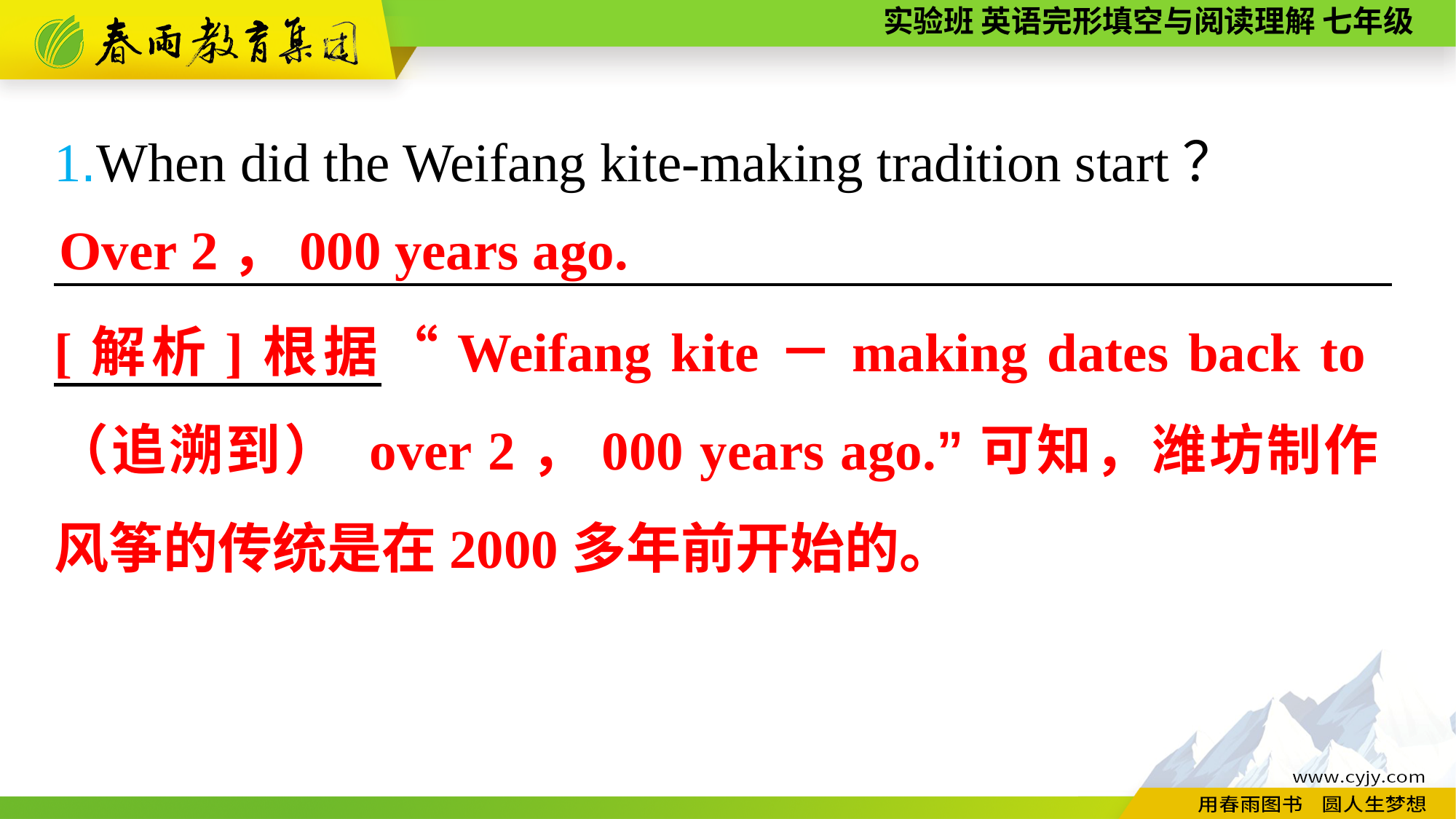

1.When did the Weifang kite-making tradition start？
_________________________________________________
Over 2，000 years ago.
[解析]根据“Weifang kite－making dates back to（追溯到） over 2，000 years ago.”可知，潍坊制作风筝的传统是在2000多年前开始的。